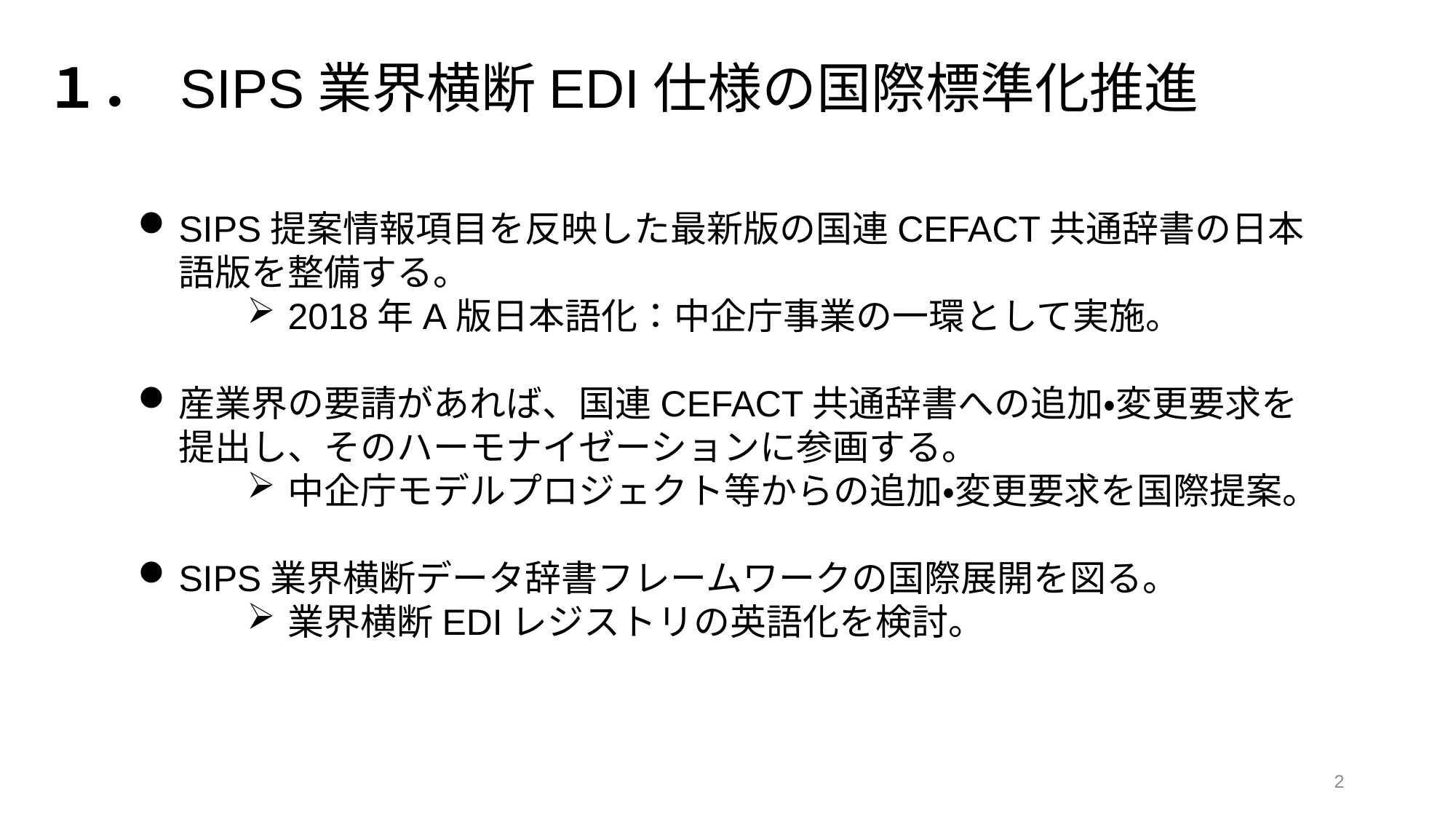

１． SIPS業界横断EDI仕様の国際標準化推進
SIPS提案情報項目を反映した最新版の国連CEFACT共通辞書の日本語版を整備する。
2018年A版日本語化：中企庁事業の一環として実施。

産業界の要請があれば、国連CEFACT共通辞書への追加・変更要求を提出し、そのハーモナイゼーションに参画する。
中企庁モデルプロジェクト等からの追加・変更要求を国際提案。

SIPS業界横断データ辞書フレームワークの国際展開を図る。
業界横断EDIレジストリの英語化を検討。
2